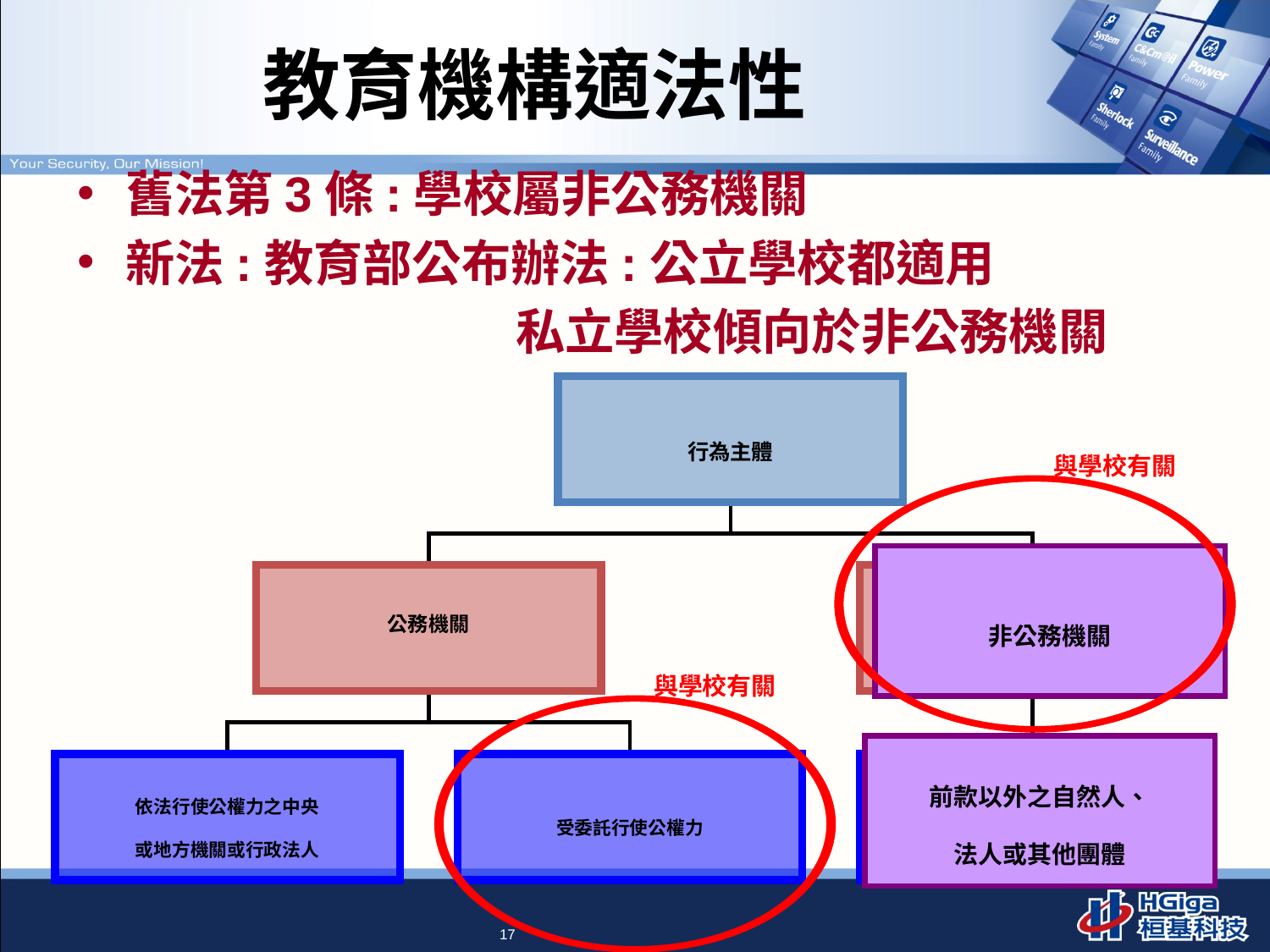

# 教育機構適法性
舊法第3條:學校屬非公務機關
新法:教育部公布辦法:公立學校都適用
                                      私立學校傾向於非公務機關
行為主體
公務機關

非公務機關
(本法第2條第1項第8款)
依法行使公權力之中央
或地方機關或行政法人
受委託行使公權力

與學校有關

非公務機關
與學校有關

前款以外之自然人、
法人或其他團體
17